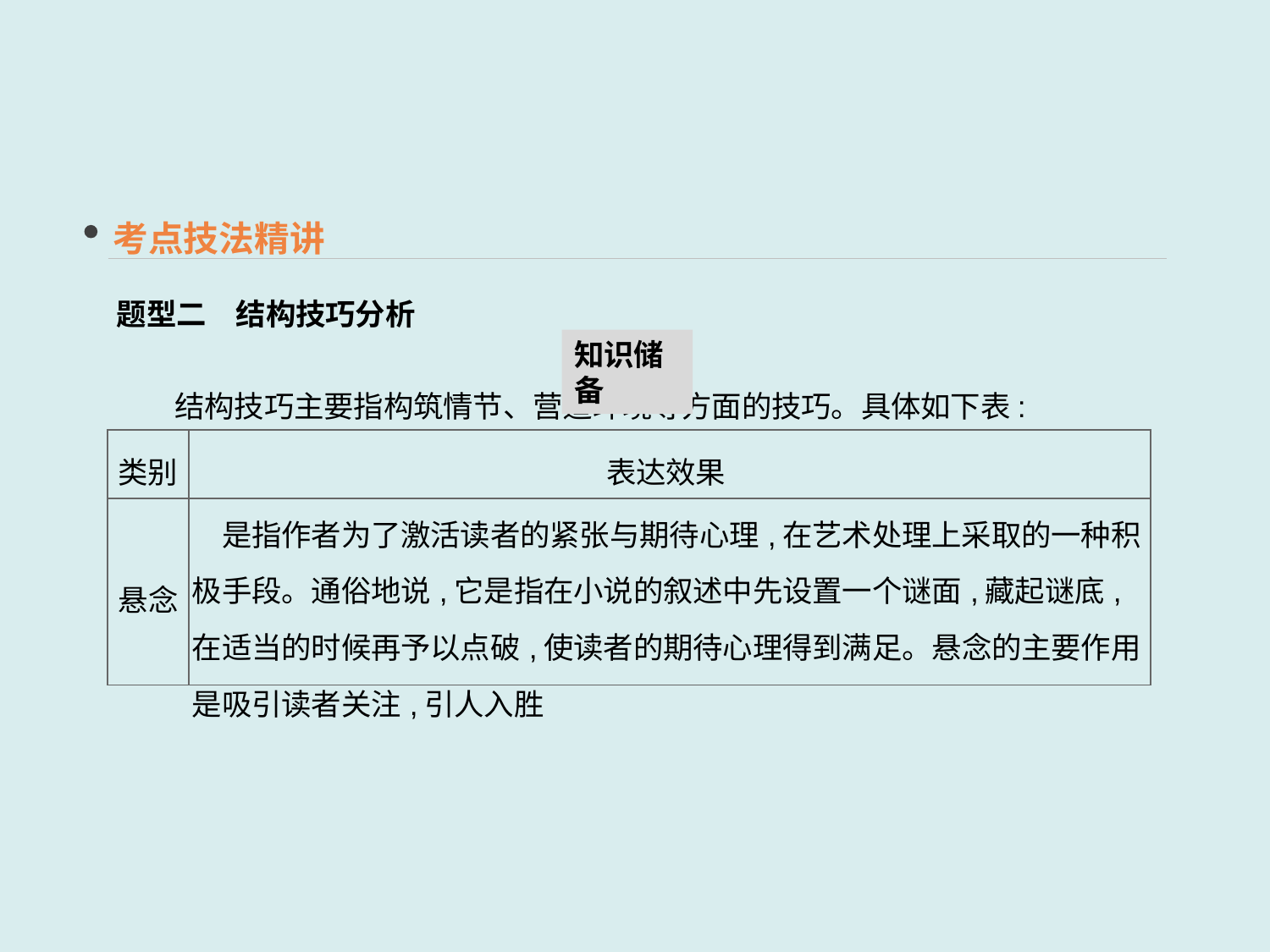

考点技法精讲

题型二　结构技巧分析
知识储备
       结构技巧主要指构筑情节、营造环境等方面的技巧。具体如下表:
| 类别 | 表达效果 |
| --- | --- |
| 悬念 | 是指作者为了激活读者的紧张与期待心理,在艺术处理上采取的一种积极手段。通俗地说,它是指在小说的叙述中先设置一个谜面,藏起谜底,在适当的时候再予以点破,使读者的期待心理得到满足。悬念的主要作用是吸引读者关注,引人入胜 |